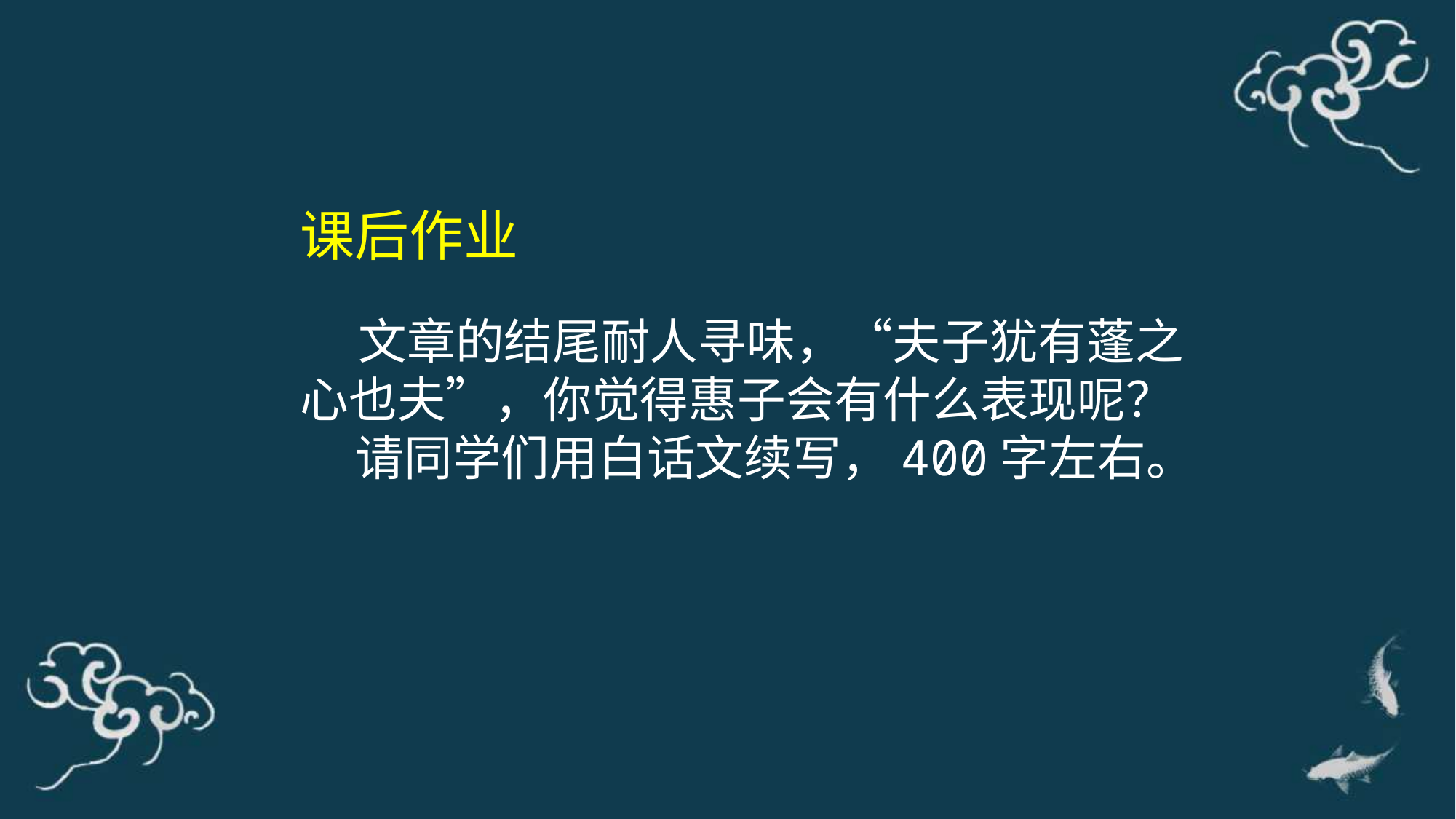

课后作业

     文章的结尾耐人寻味，“夫子犹有蓬之心也夫”，你觉得惠子会有什么表现呢？
    请同学们用白话文续写，400字左右。